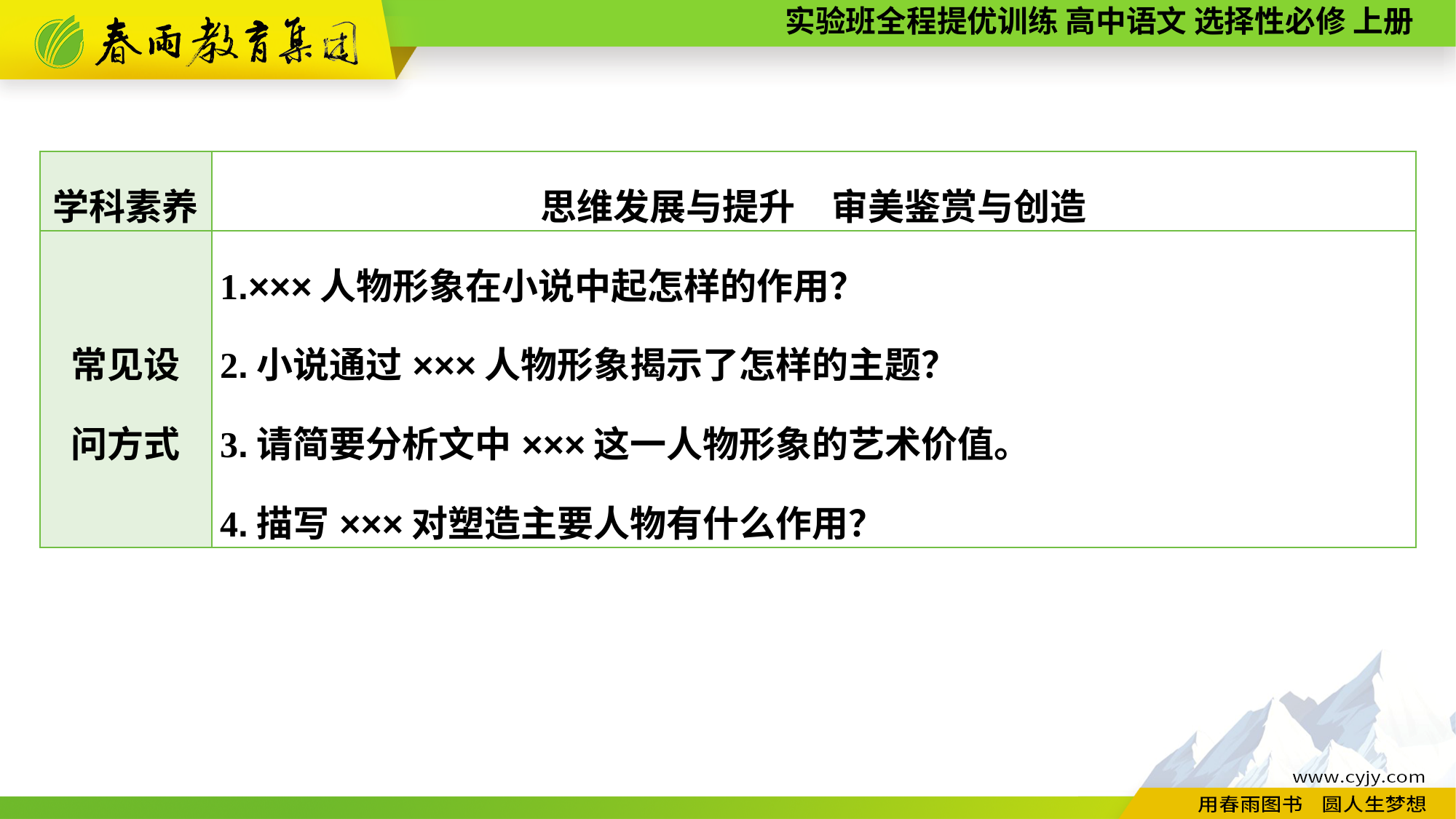

| 学科素养 | 思维发展与提升　审美鉴赏与创造 |
| --- | --- |
| 常见设 问方式 | 1.×××人物形象在小说中起怎样的作用？ 2.小说通过×××人物形象揭示了怎样的主题？ 3.请简要分析文中×××这一人物形象的艺术价值。 4.描写×××对塑造主要人物有什么作用？ |